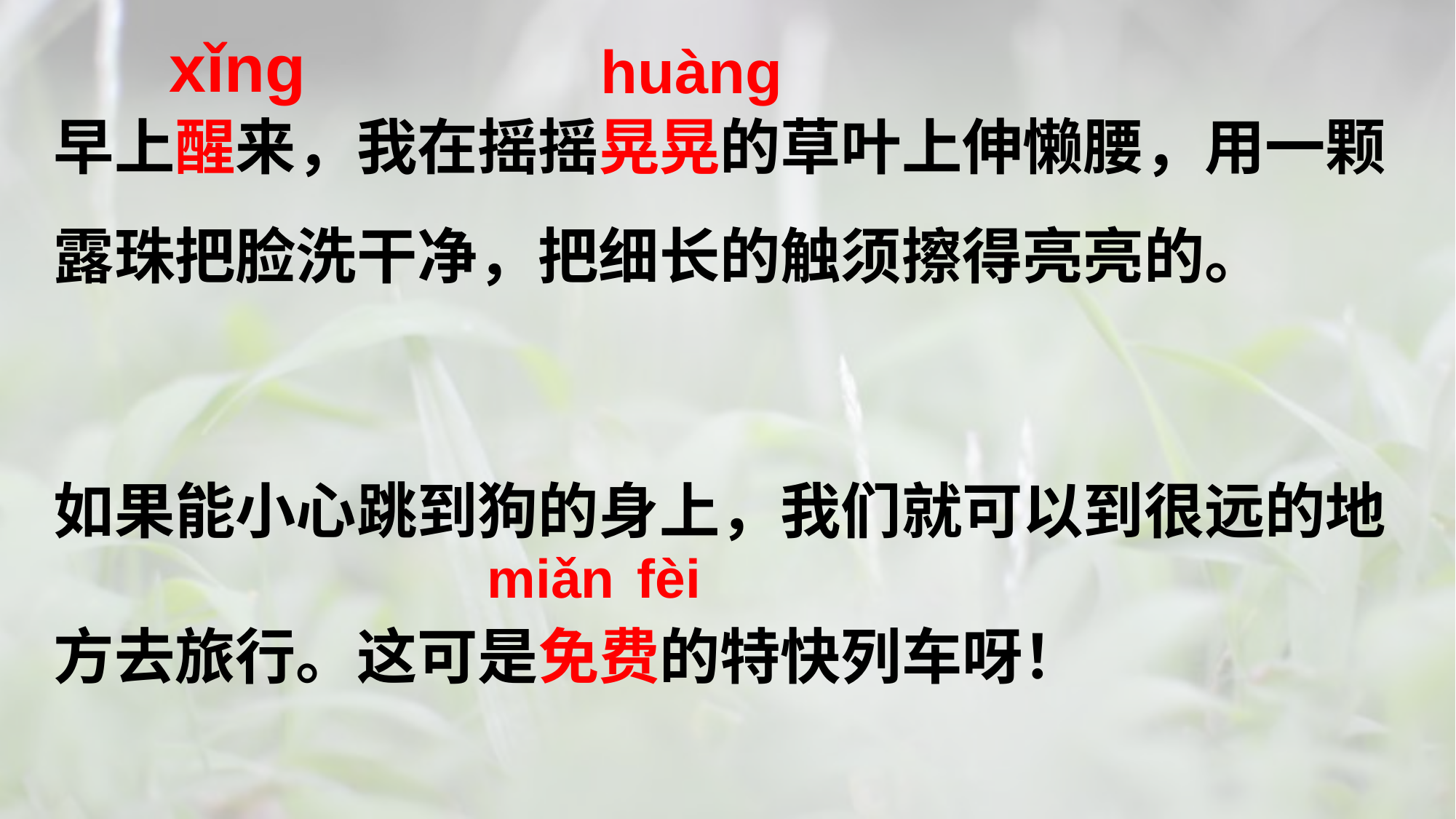

xǐnɡ
huànɡ
早上醒来，我在摇摇晃晃的草叶上伸懒腰，用一颗露珠把脸洗干净，把细长的触须擦得亮亮的。

如果能小心跳到狗的身上，我们就可以到很远的地方去旅行。这可是免费的特快列车呀！
miǎn
fèi